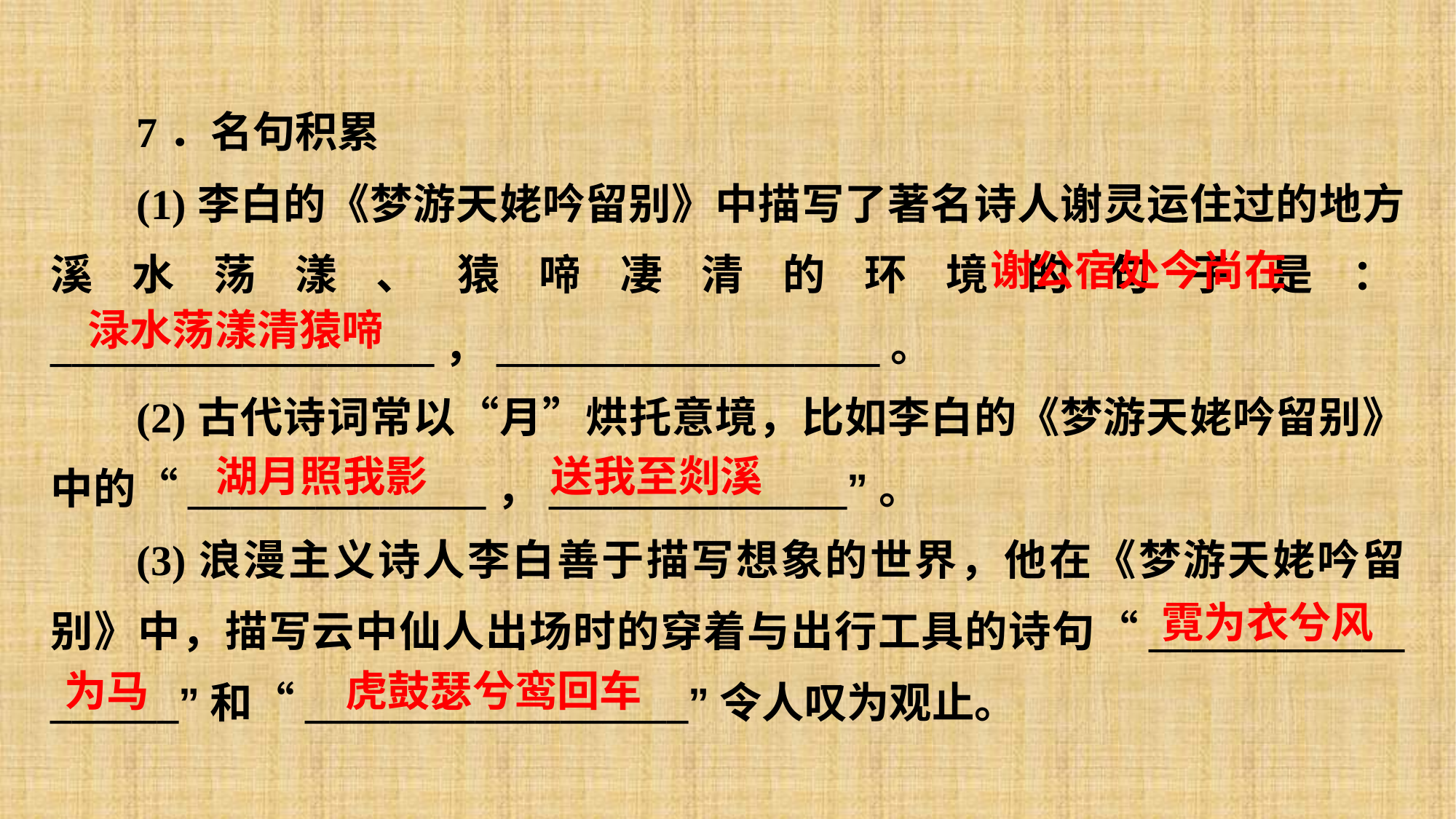

7．名句积累
(1)李白的《梦游天姥吟留别》中描写了著名诗人谢灵运住过的地方溪水荡漾、猿啼凄清的环境的句子是：__________________，__________________。
(2)古代诗词常以“月”烘托意境，比如李白的《梦游天姥吟留别》中的“______________，______________”。
(3)浪漫主义诗人李白善于描写想象的世界，他在《梦游天姥吟留别》中，描写云中仙人出场时的穿着与出行工具的诗句“____________ ______”和“__________________”令人叹为观止。
谢公宿处今尚在
渌水荡漾清猿啼
湖月照我影
送我至剡溪
霓为衣兮风
为马
虎鼓瑟兮鸾回车